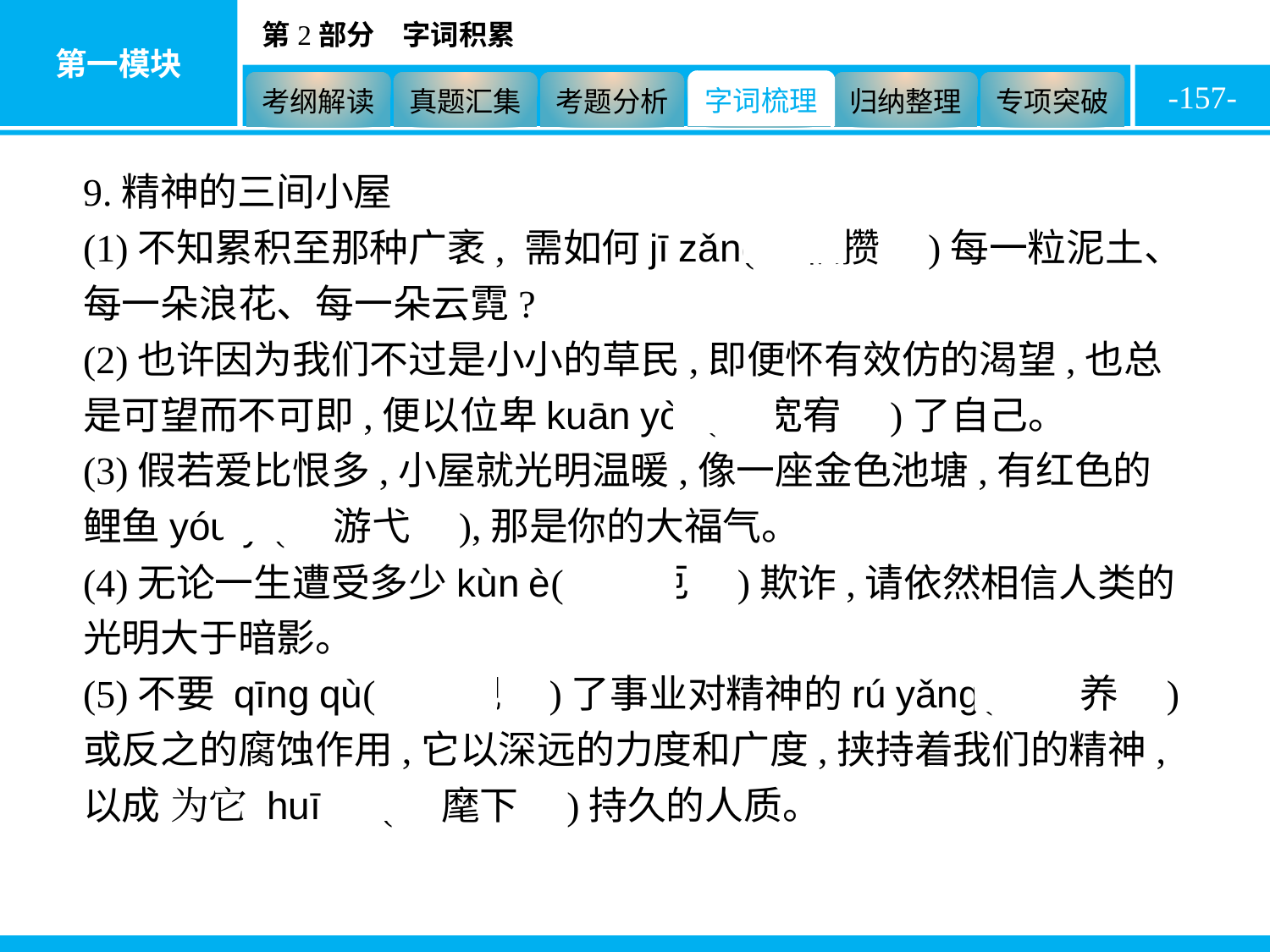

-157-
9.精神的三间小屋
(1)不知累积至那种广袤, 需如何jī zǎn(　积攒　)每一粒泥土、每一朵浪花、每一朵云霓?
(2)也许因为我们不过是小小的草民,即便怀有效仿的渴望,也总是可望而不可即,便以位卑kuān yòu(　宽宥　)了自己。
(3)假若爱比恨多,小屋就光明温暖,像一座金色池塘,有红色的鲤鱼yóu yì(　游弋　),那是你的大福气。
(4)无论一生遭受多少kùn è(　困厄　)欺诈,请依然相信人类的光明大于暗影。
(5)不要 qīng qù(　轻觑　)了事业对精神的rú yǎng(　濡养　)或反之的腐蚀作用,它以深远的力度和广度,挟持着我们的精神,以成 为它 huī xià(　麾下　)持久的人质。